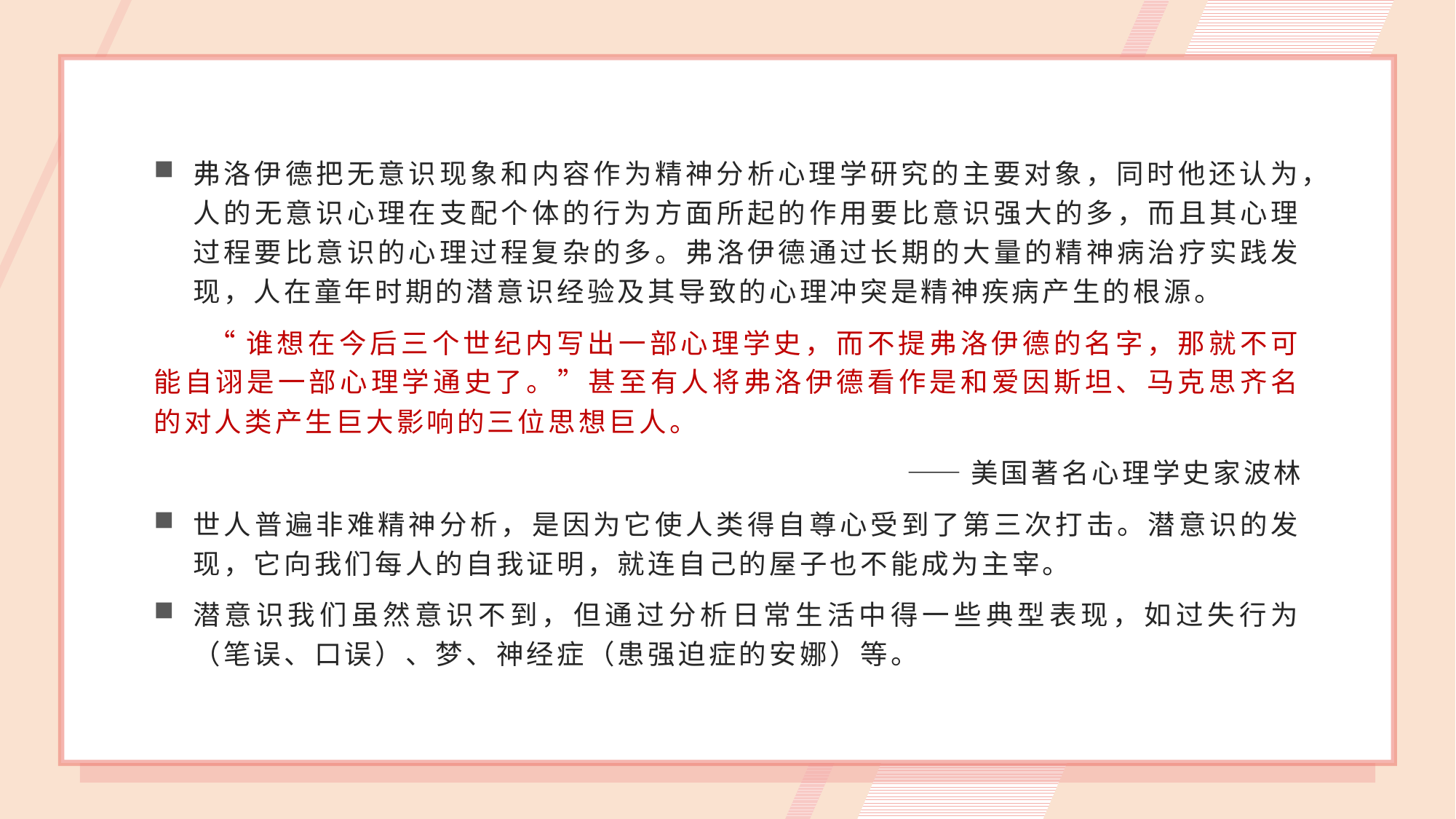

弗洛伊德把无意识现象和内容作为精神分析心理学研究的主要对象，同时他还认为，人的无意识心理在支配个体的行为方面所起的作用要比意识强大的多，而且其心理过程要比意识的心理过程复杂的多。弗洛伊德通过长期的大量的精神病治疗实践发现，人在童年时期的潜意识经验及其导致的心理冲突是精神疾病产生的根源。
“谁想在今后三个世纪内写出一部心理学史，而不提弗洛伊德的名字，那就不可能自诩是一部心理学通史了。”甚至有人将弗洛伊德看作是和爱因斯坦、马克思齐名的对人类产生巨大影响的三位思想巨人。
——美国著名心理学史家波林
世人普遍非难精神分析，是因为它使人类得自尊心受到了第三次打击。潜意识的发现，它向我们每人的自我证明，就连自己的屋子也不能成为主宰。
潜意识我们虽然意识不到，但通过分析日常生活中得一些典型表现，如过失行为（笔误、口误）、梦、神经症（患强迫症的安娜）等。